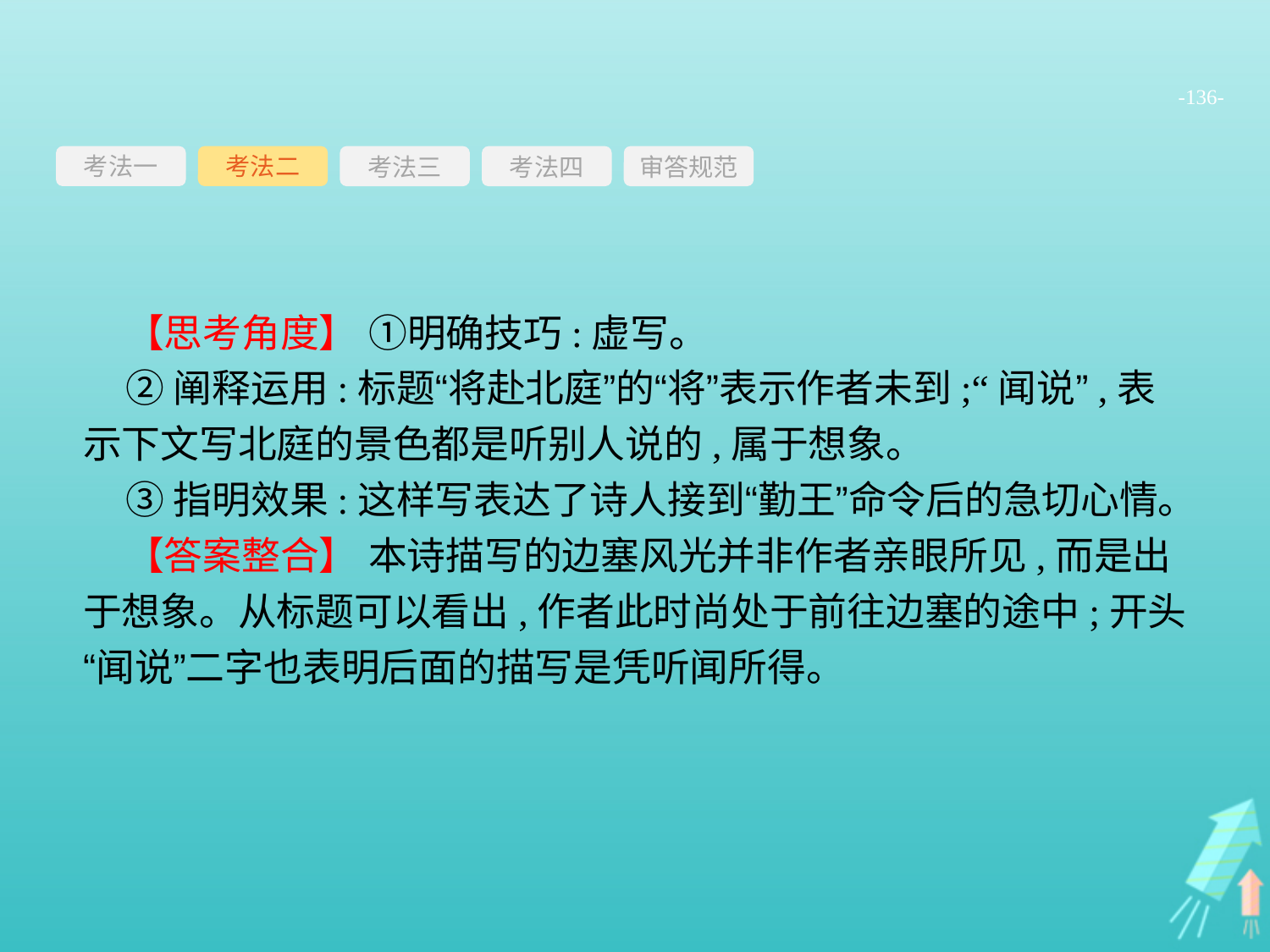

-136-
考法一
考法三
考法四
审答规范
考法二
【思考角度】 ①明确技巧:虚写。
②阐释运用:标题“将赴北庭”的“将”表示作者未到;“闻说”,表示下文写北庭的景色都是听别人说的,属于想象。
③指明效果:这样写表达了诗人接到“勤王”命令后的急切心情。
【答案整合】 本诗描写的边塞风光并非作者亲眼所见,而是出于想象。从标题可以看出,作者此时尚处于前往边塞的途中;开头“闻说”二字也表明后面的描写是凭听闻所得。